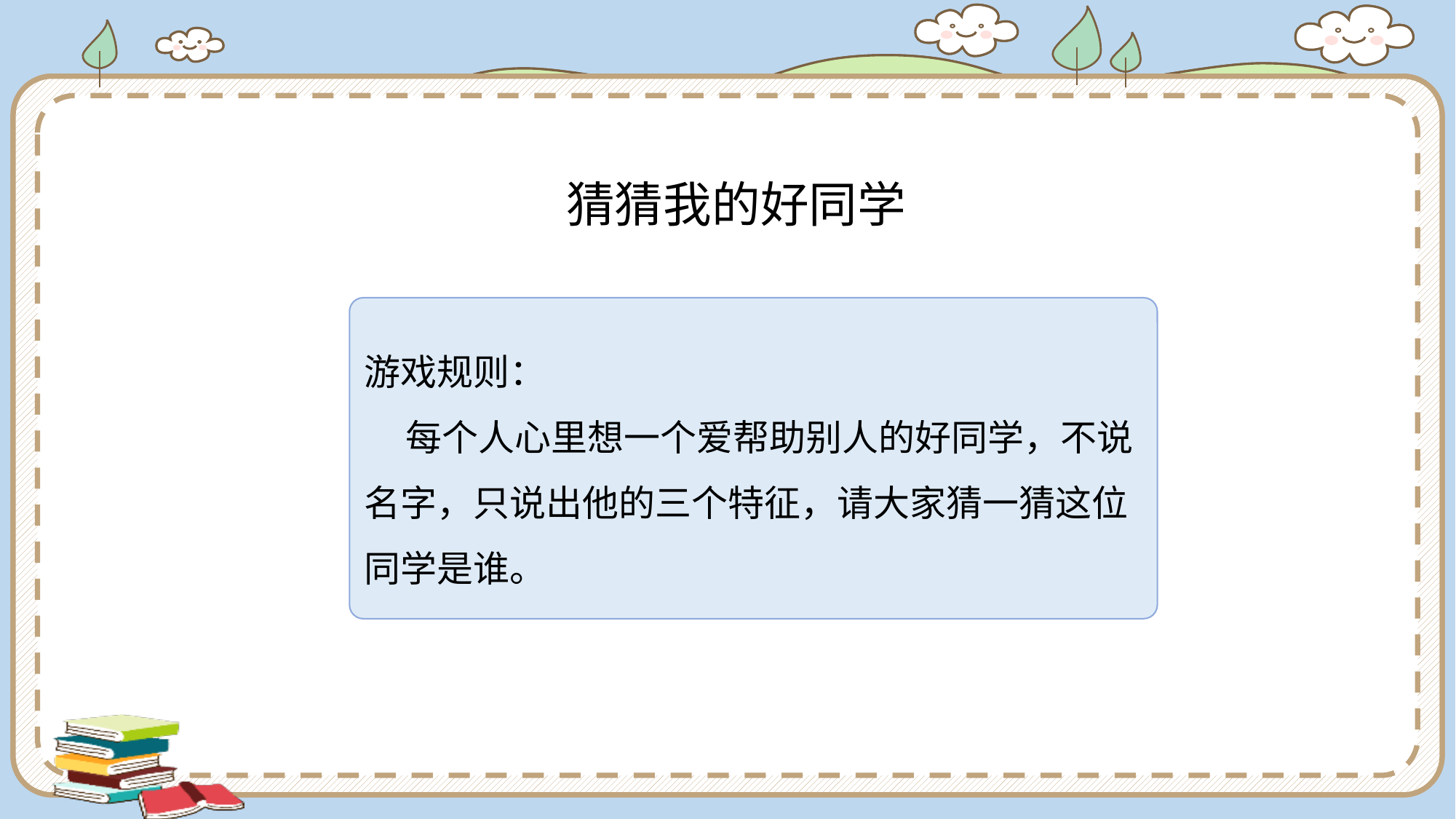

猜猜我的好同学

游戏规则：
    每个人心里想一个爱帮助别人的好同学，不说名字，只说出他的三个特征，请大家猜一猜这位同学是谁。